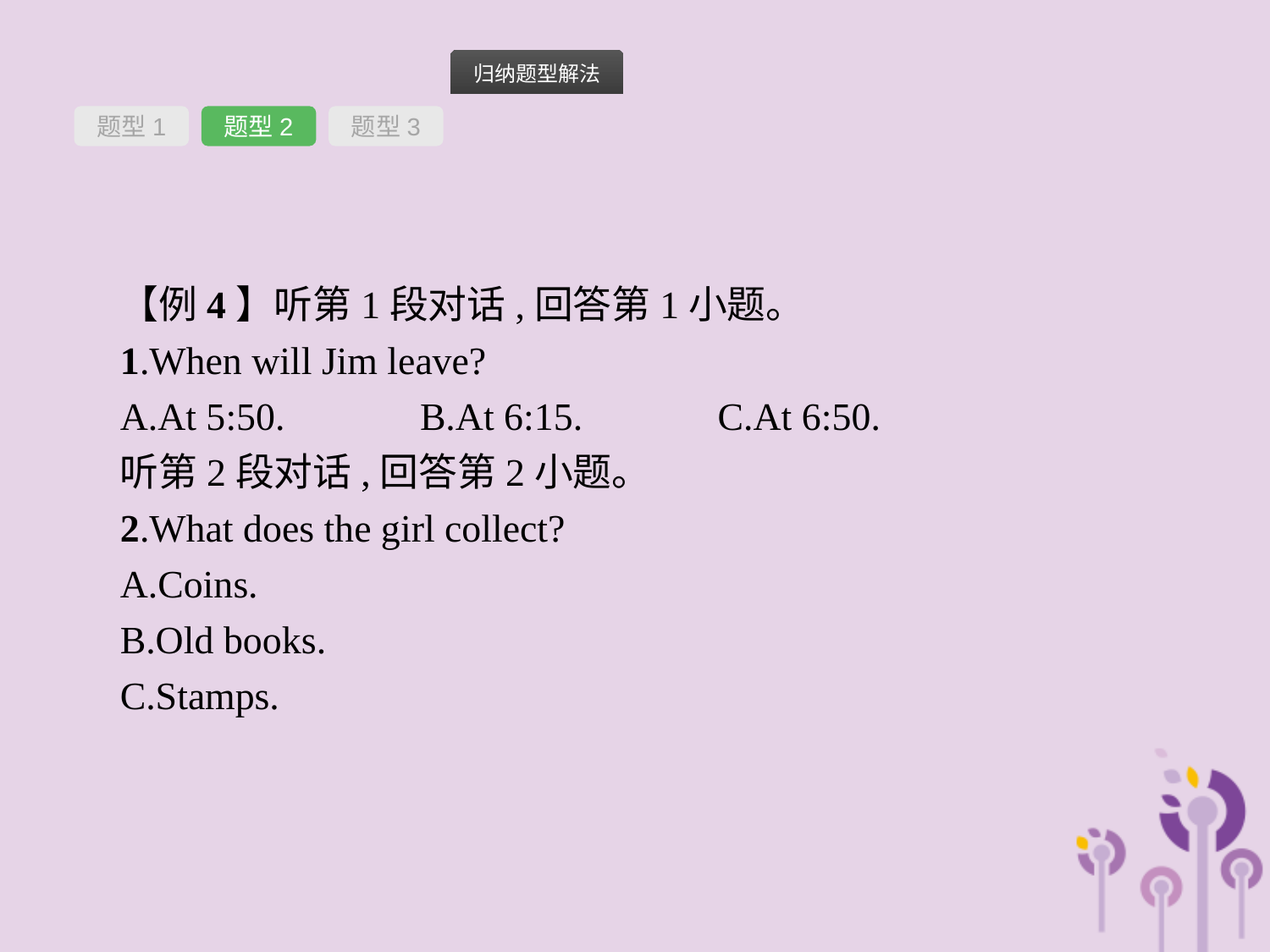

题型1
题型2
题型3
【例4】听第1段对话,回答第1小题。
1.When will Jim leave?
A.At 5:50.　　　B.At 6:15.　　　C.At 6:50.
听第2段对话,回答第2小题。
2.What does the girl collect?
A.Coins.
B.Old books.
C.Stamps.